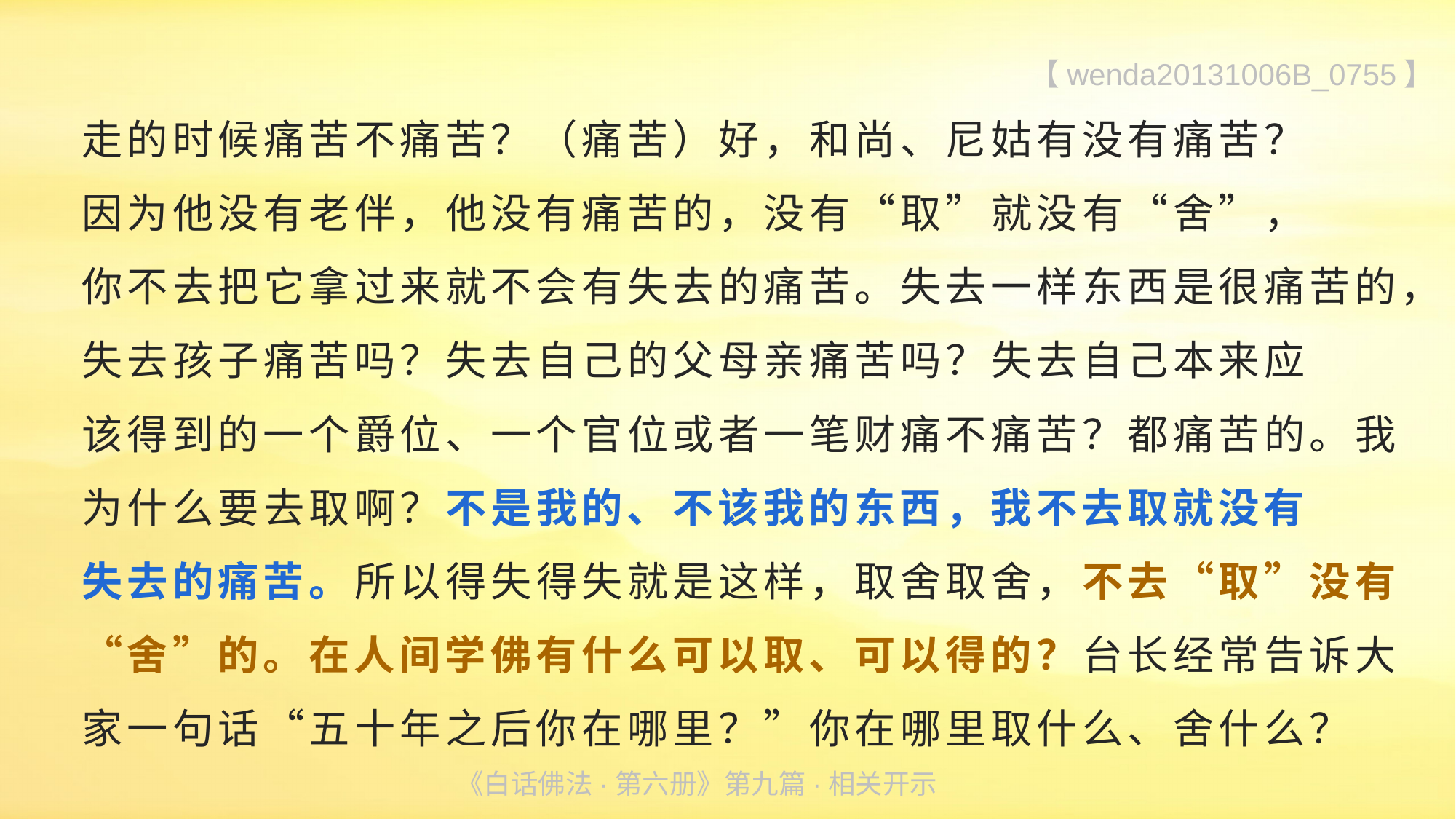

【wenda20131006B_0755】
走的时候痛苦不痛苦？（痛苦）好，和尚、尼姑有没有痛苦？
因为他没有老伴，他没有痛苦的，没有“取”就没有“舍”，
你不去把它拿过来就不会有失去的痛苦。失去一样东西是很痛苦的，失去孩子痛苦吗？失去自己的父母亲痛苦吗？失去自己本来应
该得到的一个爵位、一个官位或者一笔财痛不痛苦？都痛苦的。我为什么要去取啊？不是我的、不该我的东西，我不去取就没有
失去的痛苦。所以得失得失就是这样，取舍取舍，不去“取”没有“舍”的。在人间学佛有什么可以取、可以得的？台长经常告诉大家一句话“五十年之后你在哪里？”你在哪里取什么、舍什么？
《白话佛法·第六册》第九篇·相关开示